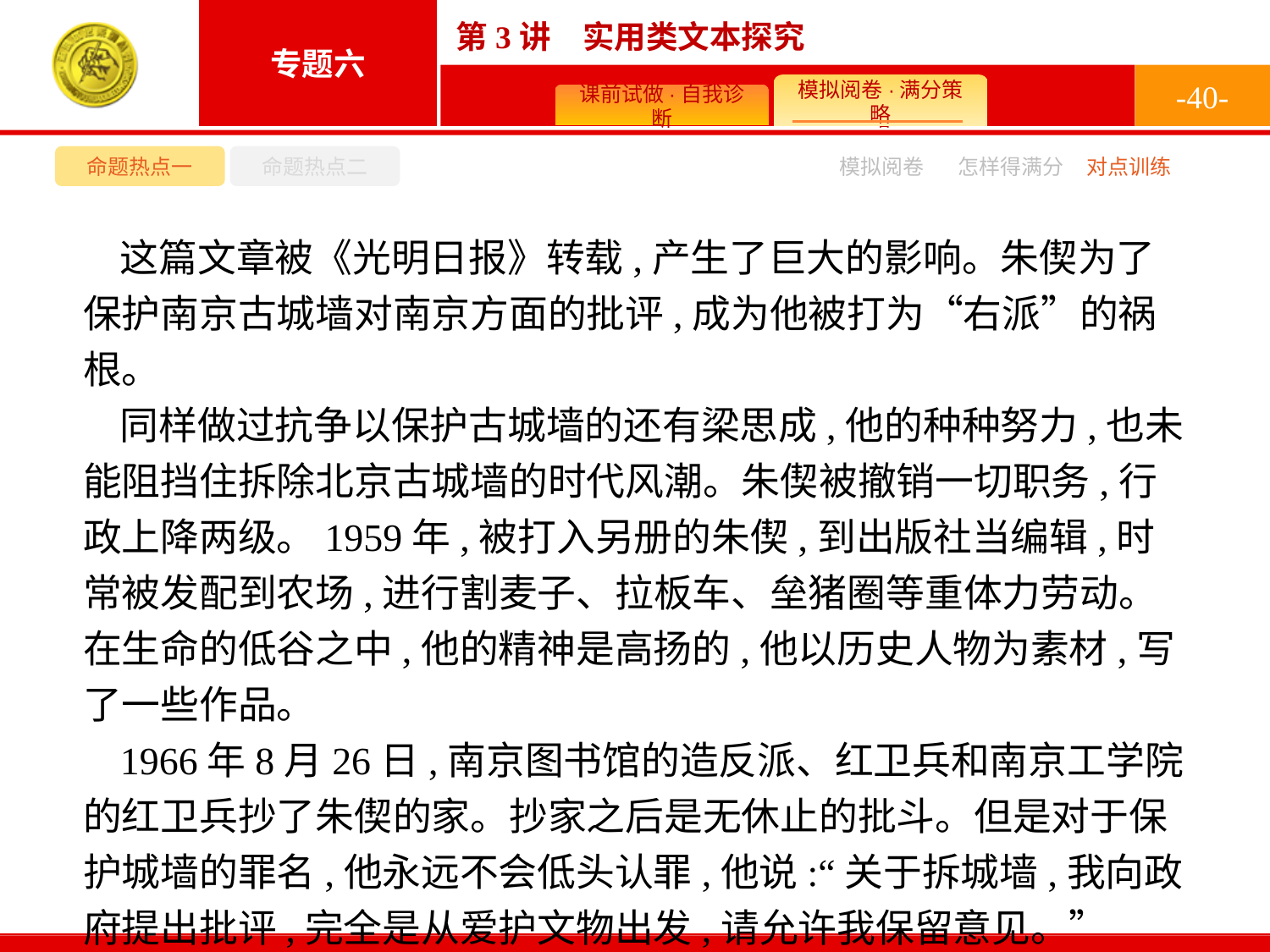

-40-
命题热点一
命题热点二
模拟阅卷
怎样得满分
对点训练
这篇文章被《光明日报》转载,产生了巨大的影响。朱偰为了保护南京古城墙对南京方面的批评,成为他被打为“右派”的祸根。
同样做过抗争以保护古城墙的还有梁思成,他的种种努力,也未能阻挡住拆除北京古城墙的时代风潮。朱偰被撤销一切职务,行政上降两级。1959年,被打入另册的朱偰,到出版社当编辑,时常被发配到农场,进行割麦子、拉板车、垒猪圈等重体力劳动。在生命的低谷之中,他的精神是高扬的,他以历史人物为素材,写了一些作品。
1966年8月26日,南京图书馆的造反派、红卫兵和南京工学院的红卫兵抄了朱偰的家。抄家之后是无休止的批斗。但是对于保护城墙的罪名,他永远不会低头认罪,他说:“关于拆城墙,我向政府提出批评,完全是从爱护文物出发,请允许我保留意见。”